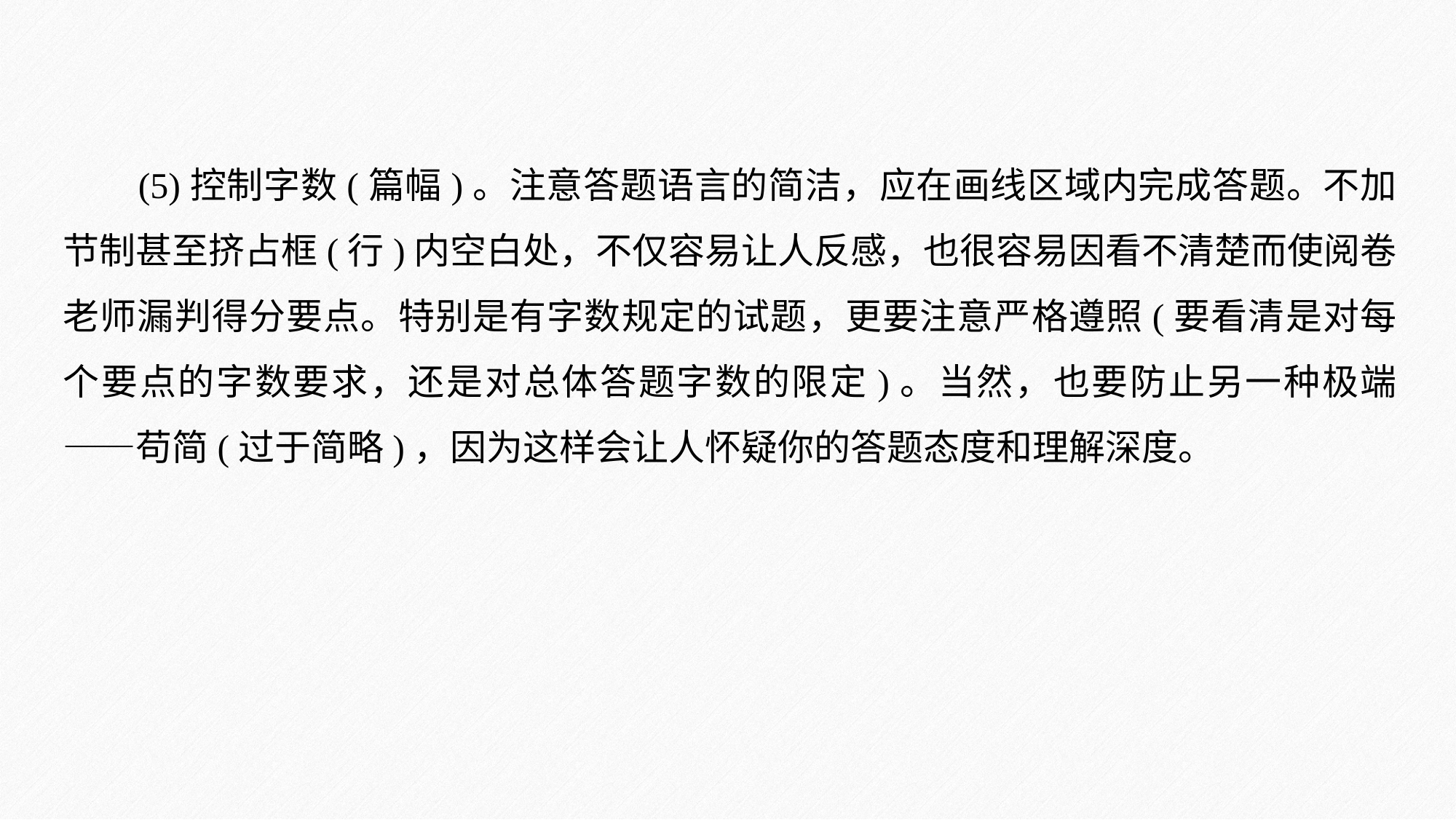

(5)控制字数(篇幅)。注意答题语言的简洁，应在画线区域内完成答题。不加节制甚至挤占框(行)内空白处，不仅容易让人反感，也很容易因看不清楚而使阅卷老师漏判得分要点。特别是有字数规定的试题，更要注意严格遵照(要看清是对每个要点的字数要求，还是对总体答题字数的限定)。当然，也要防止另一种极端——苟简(过于简略)，因为这样会让人怀疑你的答题态度和理解深度。